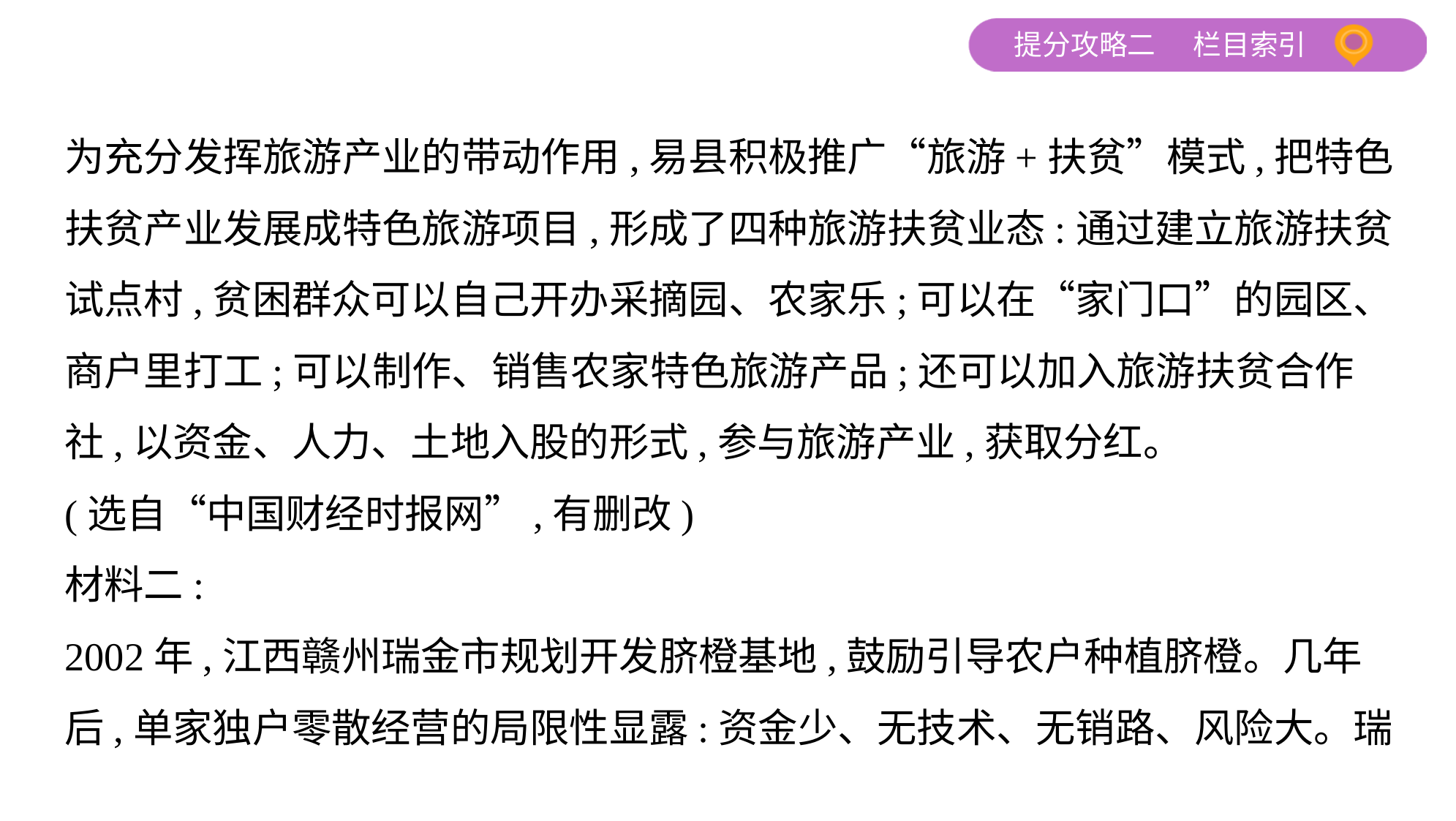

为充分发挥旅游产业的带动作用,易县积极推广“旅游+扶贫”模式,把特色
扶贫产业发展成特色旅游项目,形成了四种旅游扶贫业态:通过建立旅游扶贫
试点村,贫困群众可以自己开办采摘园、农家乐;可以在“家门口”的园区、
商户里打工;可以制作、销售农家特色旅游产品;还可以加入旅游扶贫合作
社,以资金、人力、土地入股的形式,参与旅游产业,获取分红。
(选自“中国财经时报网”,有删改)
材料二:
2002年,江西赣州瑞金市规划开发脐橙基地,鼓励引导农户种植脐橙。几年
后,单家独户零散经营的局限性显露:资金少、无技术、无销路、风险大。瑞